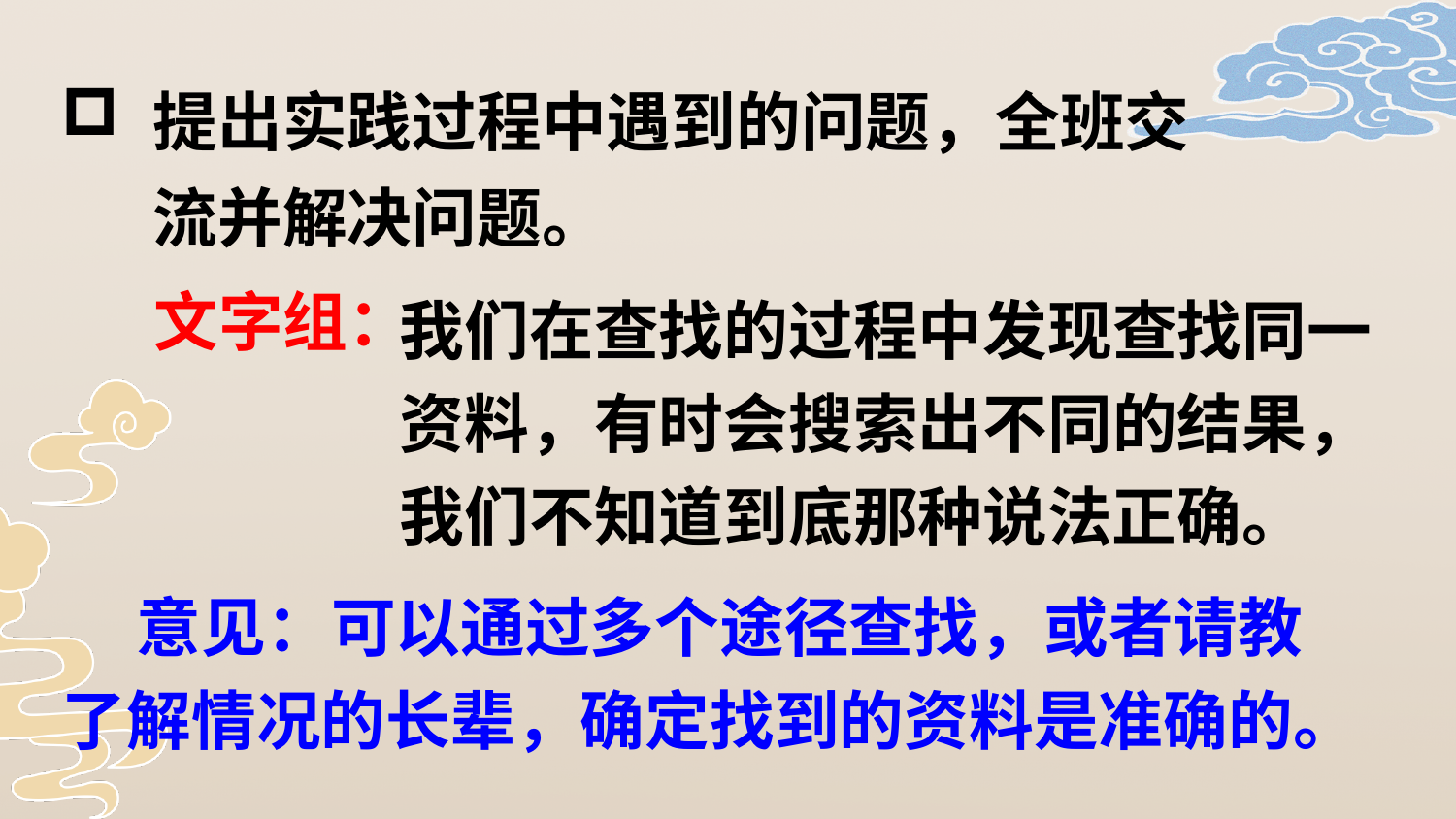

提出实践过程中遇到的问题，全班交流并解决问题。
文字组：
我们在查找的过程中发现查找同一资料，有时会搜索出不同的结果，我们不知道到底那种说法正确。
    意见：可以通过多个途径查找，或者请教了解情况的长辈，确定找到的资料是准确的。